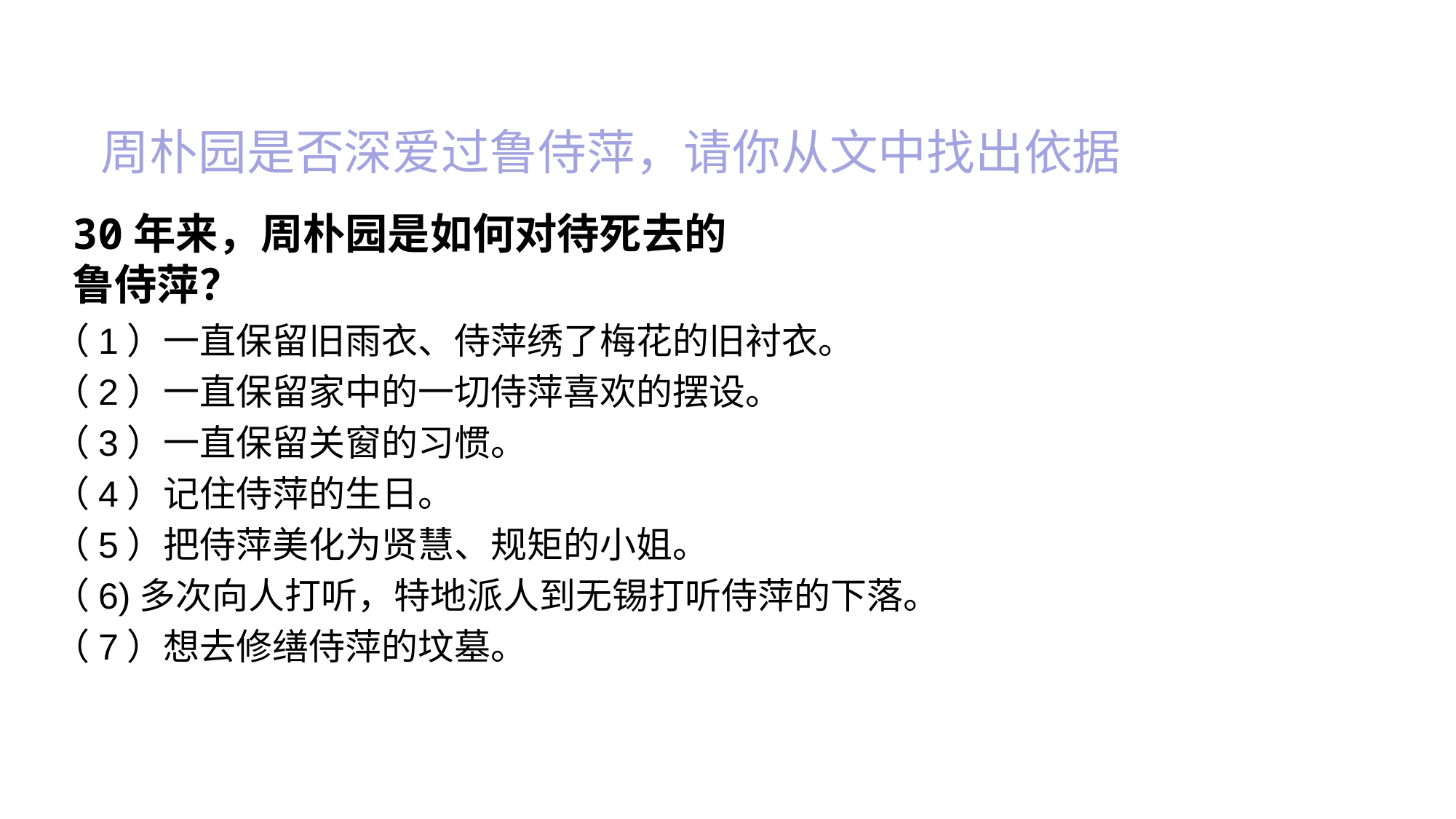

周朴园是否深爱过鲁侍萍，请你从文中找出依据
30年来，周朴园是如何对待死去的鲁侍萍？
（1）一直保留旧雨衣、侍萍绣了梅花的旧衬衣。
（2）一直保留家中的一切侍萍喜欢的摆设。
（3）一直保留关窗的习惯。
（4）记住侍萍的生日。
（5）把侍萍美化为贤慧、规矩的小姐。
（6)多次向人打听，特地派人到无锡打听侍萍的下落。
（7）想去修缮侍萍的坟墓。